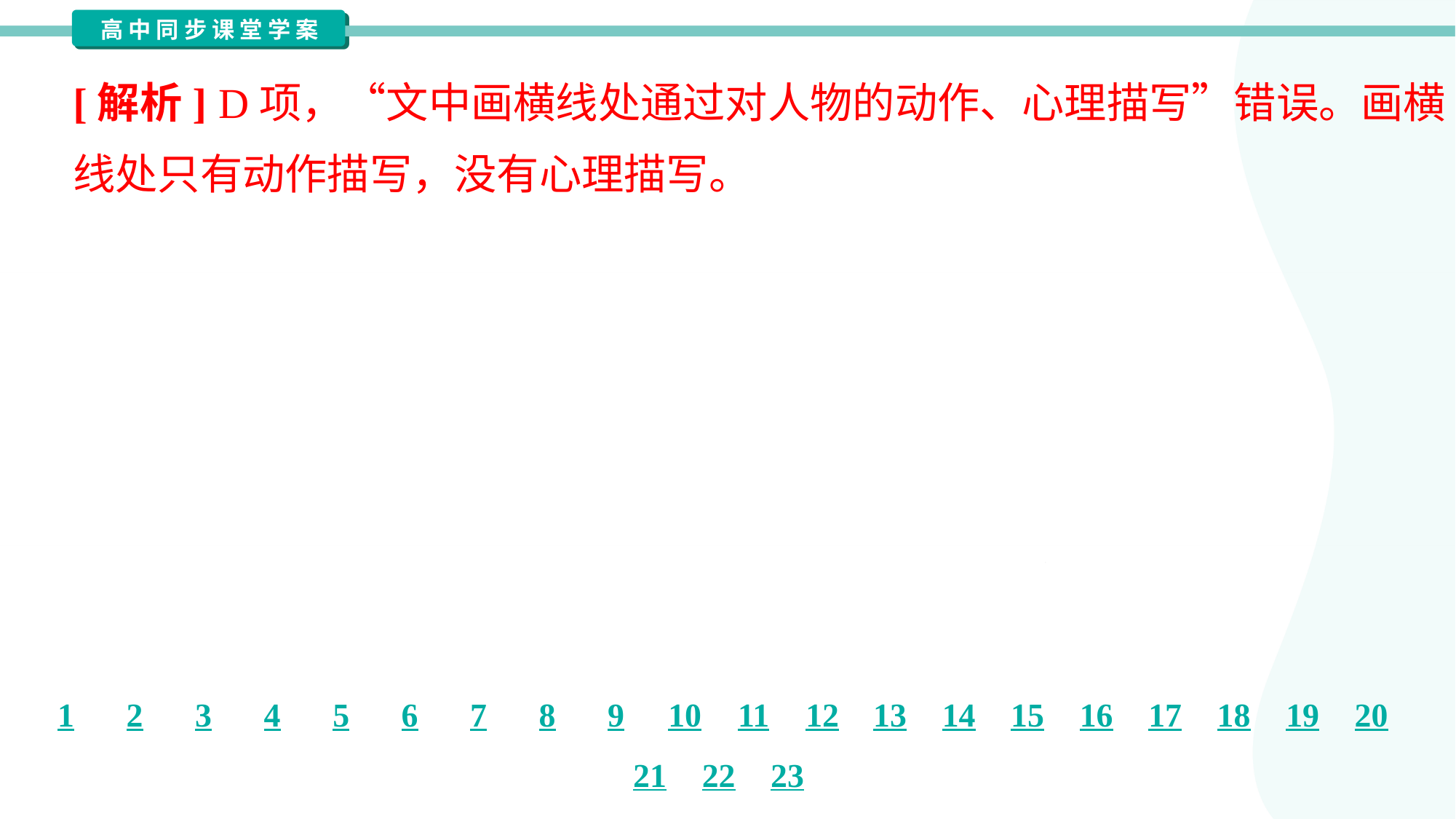

[解析] D项，“文中画横线处通过对人物的动作、心理描写”错误。画横
线处只有动作描写，没有心理描写。